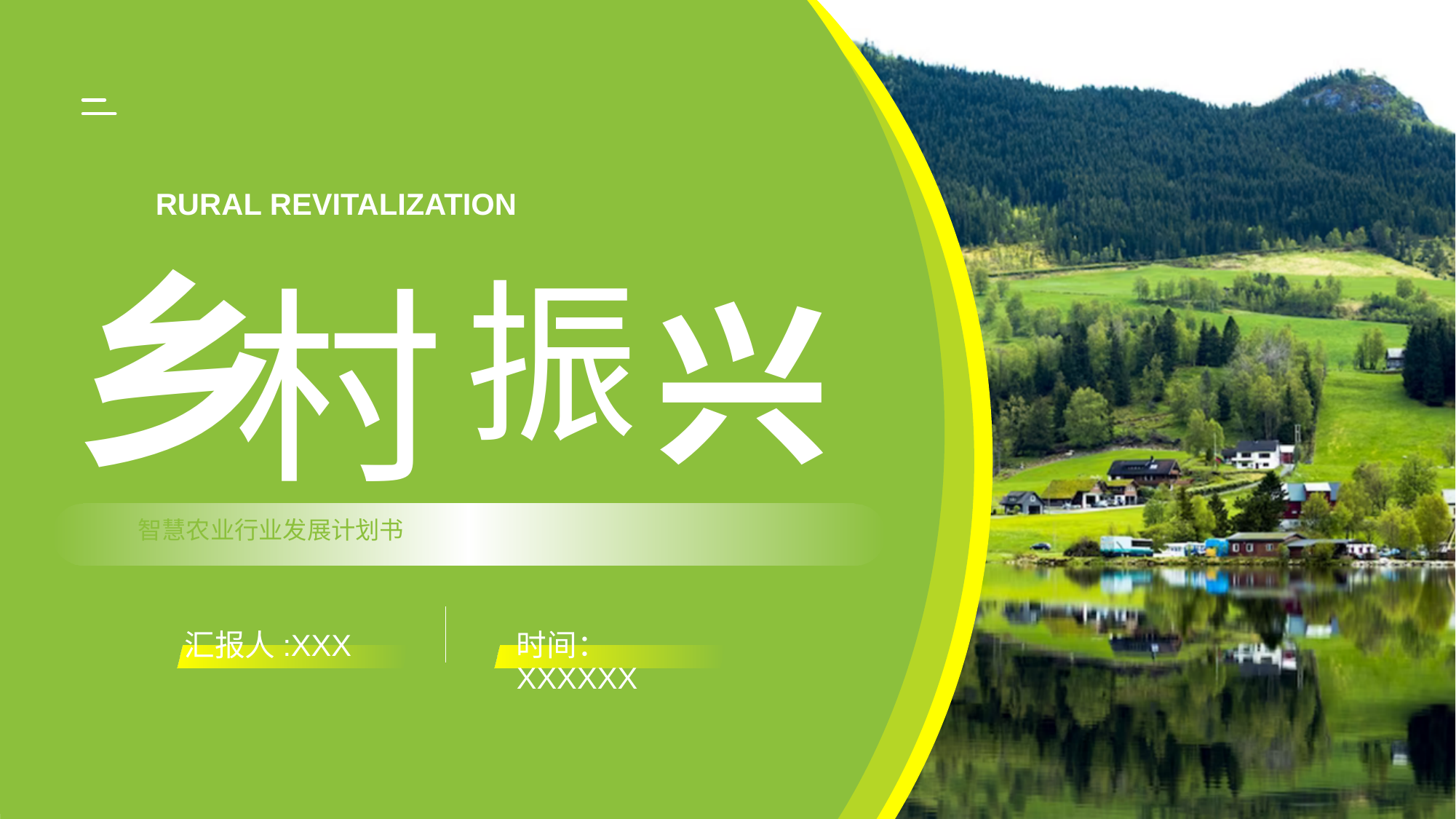

Rural revitalization
# 乡
振
村
兴
智慧农业行业发展计划书

汇报人:XXX
时间：XXXXXX